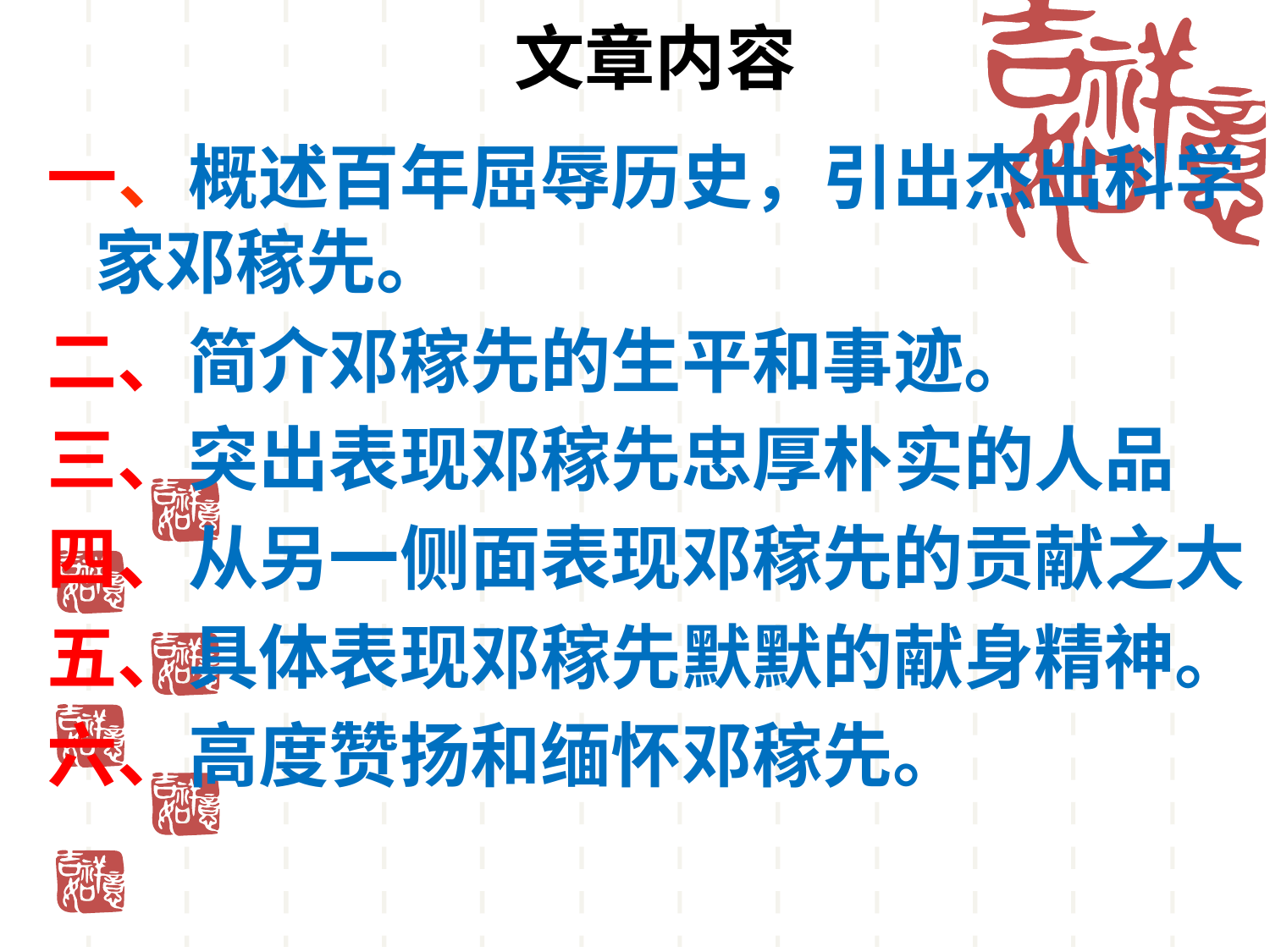

文章内容
一、概述百年屈辱历史，引出杰出科学家邓稼先。
二、简介邓稼先的生平和事迹。
三、突出表现邓稼先忠厚朴实的人品
四、从另一侧面表现邓稼先的贡献之大
五、具体表现邓稼先默默的献身精神。
六、高度赞扬和缅怀邓稼先。